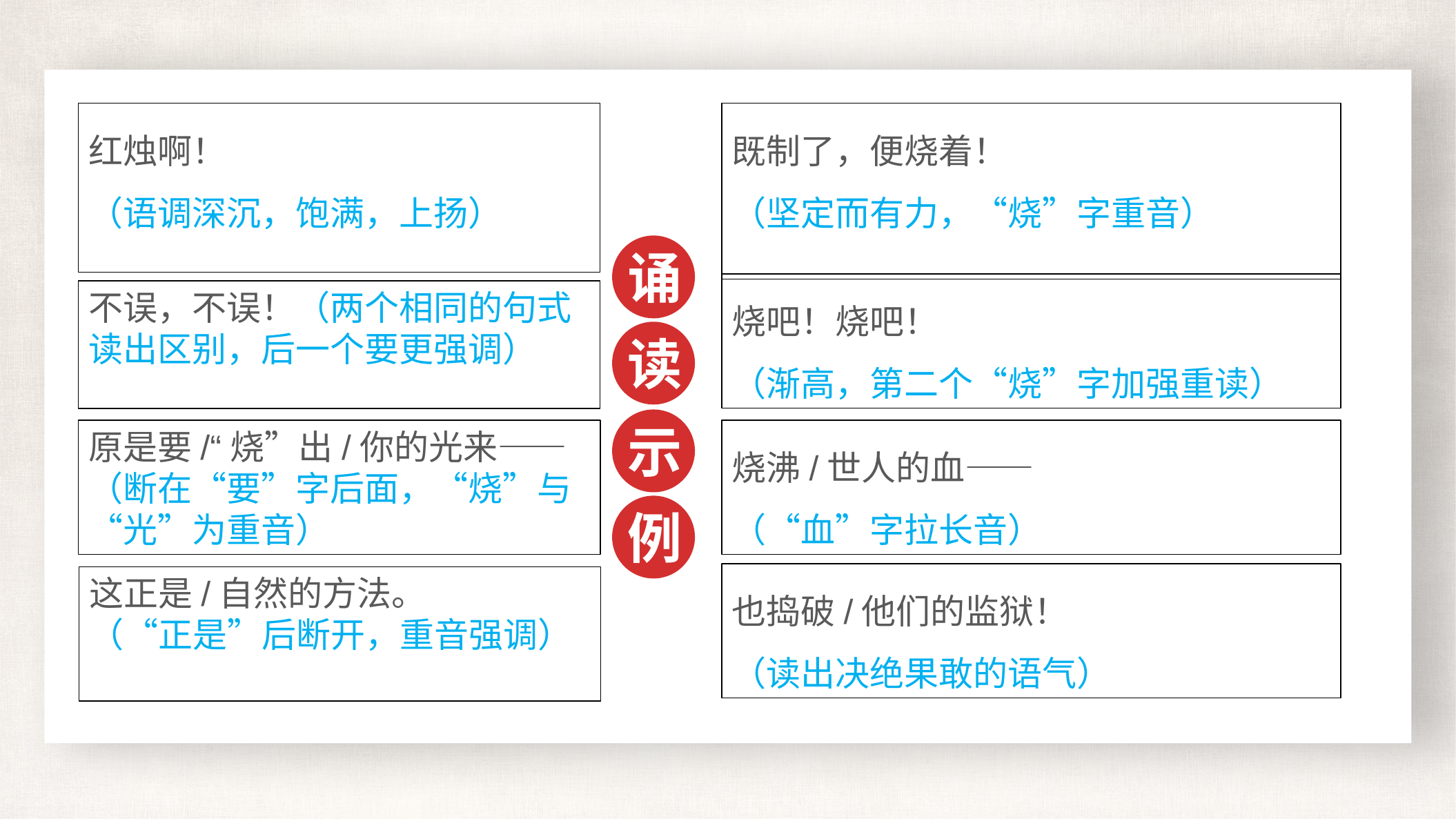

红烛啊！
（语调深沉，饱满，上扬）

既制了，便烧着！
（坚定而有力，“烧”字重音）

诵
烧吧！烧吧！
（渐高，第二个“烧”字加强重读）
不误，不误！（两个相同的句式读出区别，后一个要更强调）

读

示
原是要/“烧”出/你的光来——（断在“要”字后面，“烧”与“光”为重音）
烧沸/世人的血——
（“血”字拉长音）

例
也捣破/他们的监狱！
（读出决绝果敢的语气）
这正是/自然的方法。
（“正是”后断开，重音强调）